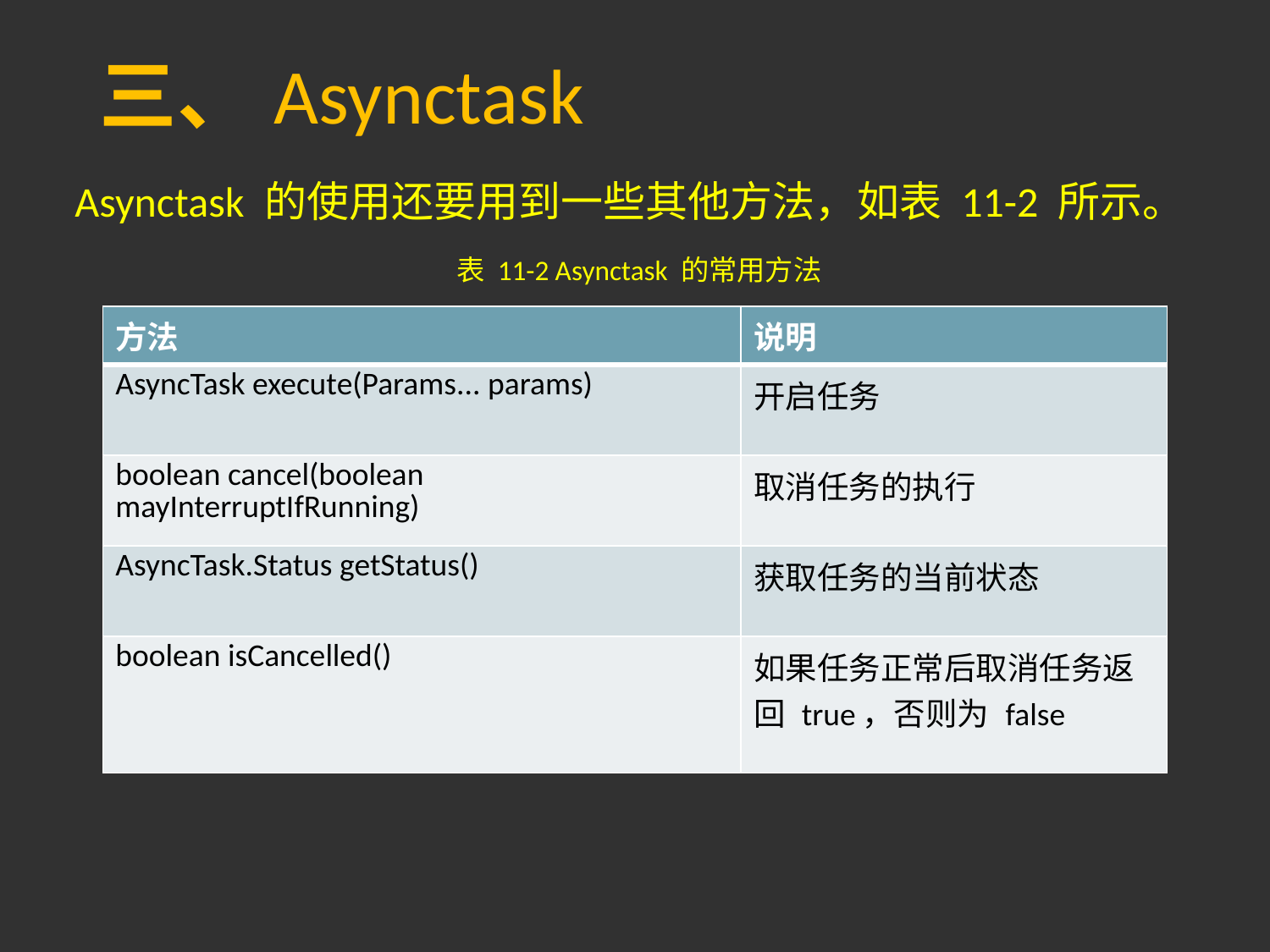

# 三、Asynctask
Asynctask 的使用还要用到一些其他方法，如表 11-2 所示。
                                       表 11-2 Asynctask 的常用方法

| 方法 | 说明 |
| --- | --- |
| AsyncTask execute(Params... params) | 开启任务 |
| boolean cancel(boolean mayInterruptIfRunning) | 取消任务的执行 |
| AsyncTask.Status getStatus() | 获取任务的当前状态 |
| boolean isCancelled() | 如果任务正常后取消任务返回 true，否则为 false |